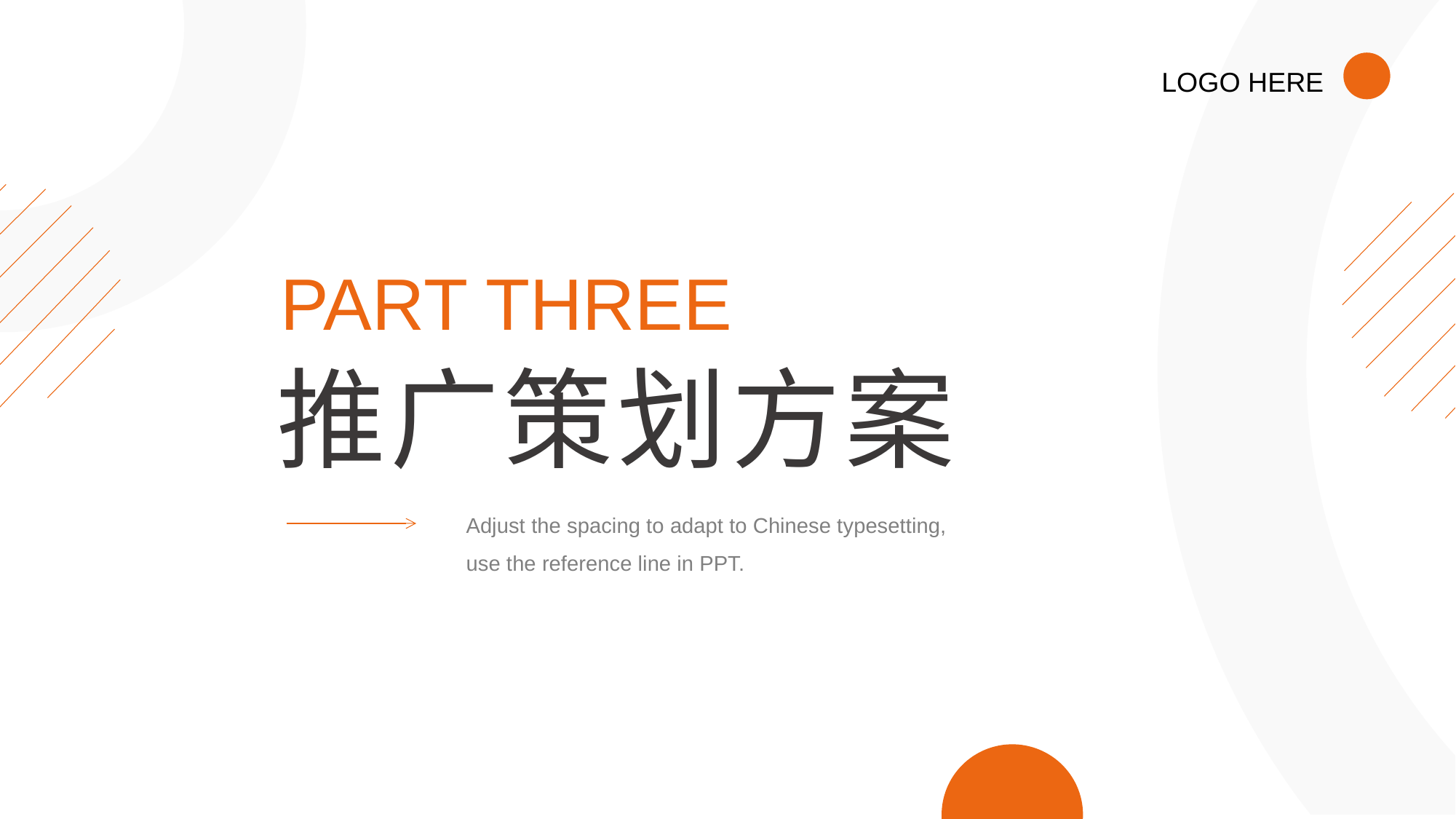

LOGO HERE
PART THREE
推广策划方案
Adjust the spacing to adapt to Chinese typesetting,
use the reference line in PPT.